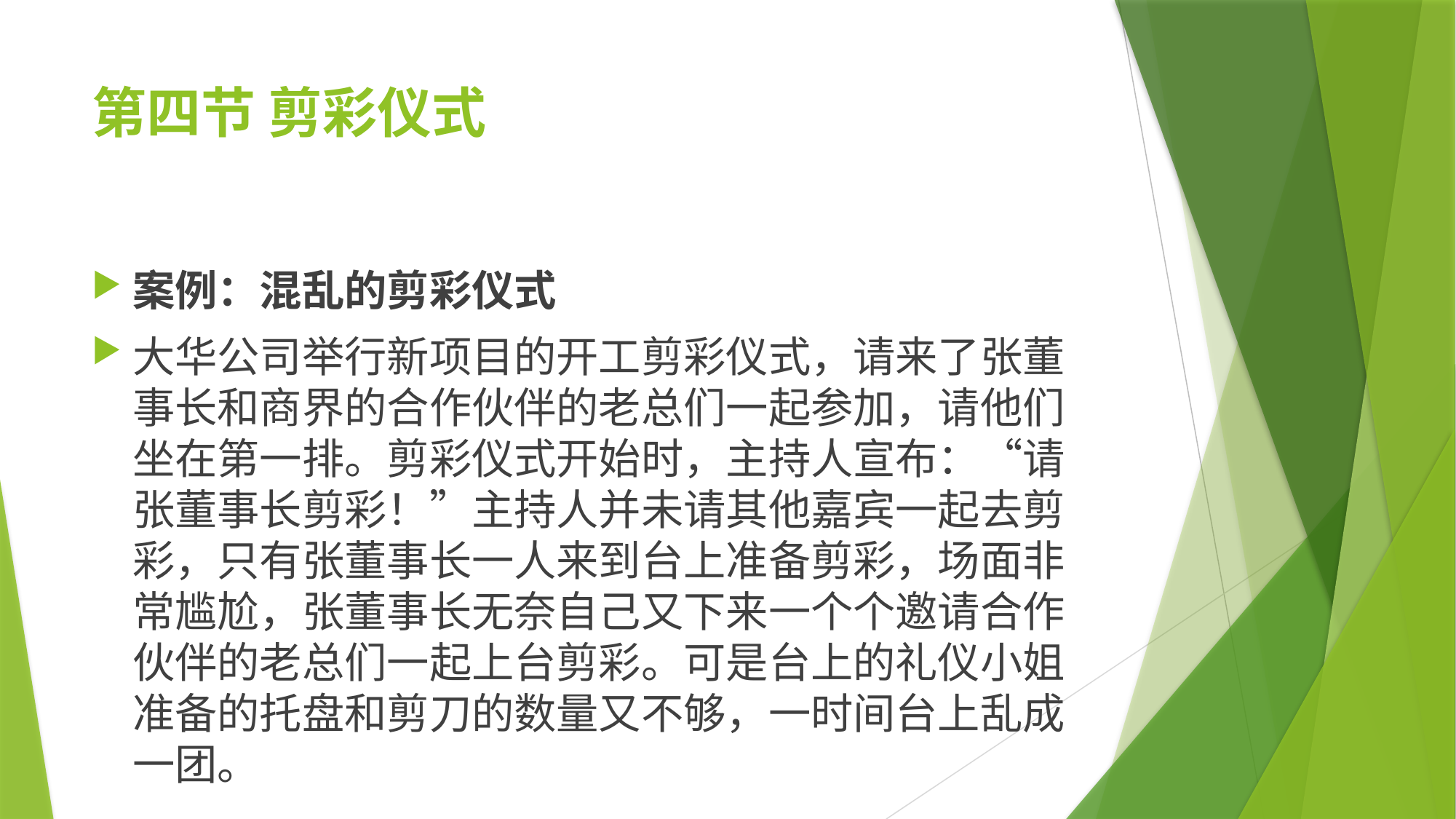

# 第四节 剪彩仪式
案例：混乱的剪彩仪式
大华公司举行新项目的开工剪彩仪式，请来了张董事长和商界的合作伙伴的老总们一起参加，请他们坐在第一排。剪彩仪式开始时，主持人宣布：“请张董事长剪彩！”主持人并未请其他嘉宾一起去剪彩，只有张董事长一人来到台上准备剪彩，场面非常尴尬，张董事长无奈自己又下来一个个邀请合作伙伴的老总们一起上台剪彩。可是台上的礼仪小姐准备的托盘和剪刀的数量又不够，一时间台上乱成一团。